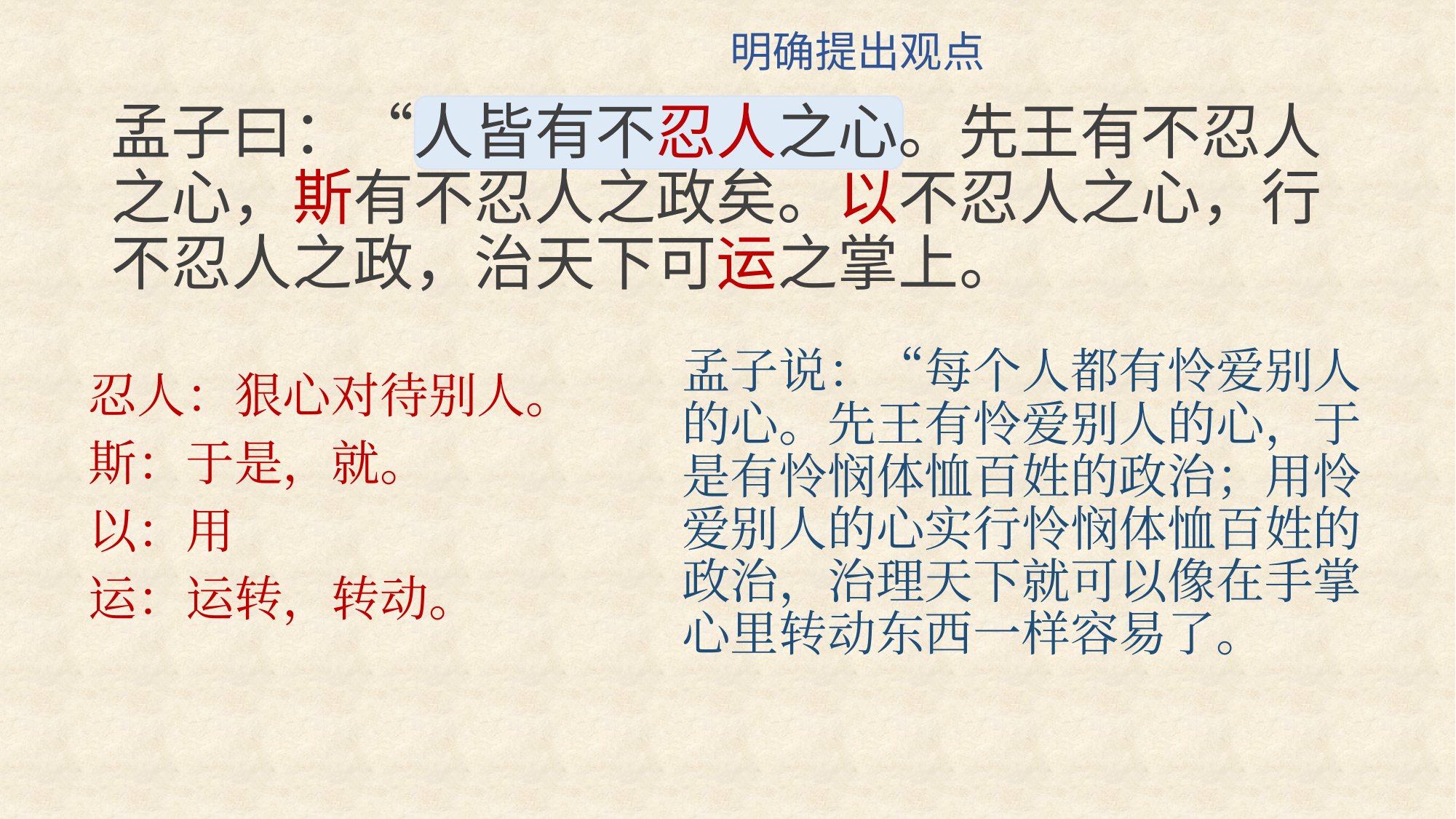

明确提出观点

孟子曰：“人皆有不忍人之心。先王有不忍人之心，斯有不忍人之政矣。以不忍人之心，行不忍人之政，治天下可运之掌上。

孟子说：“每个人都有怜爱别人的心。先王有怜爱别人的心，于是有怜悯体恤百姓的政治；用怜爱别人的心实行怜悯体恤百姓的政治，治理天下就可以像在手掌心里转动东西一样容易了。
忍人：狠心对待别人。
斯：于是，就。
以：用
运：运转，转动。